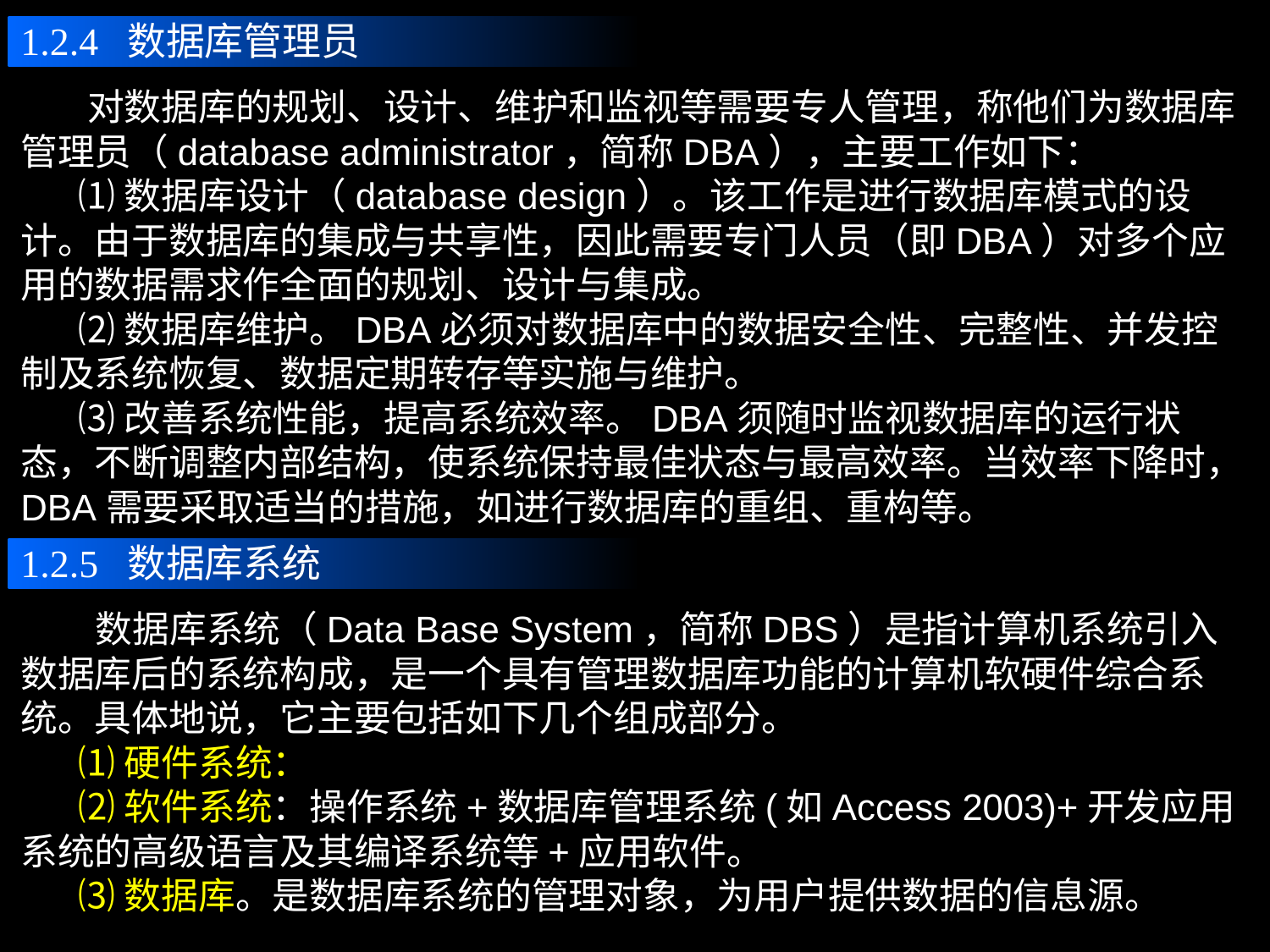

1.2.4  数据库管理员
       对数据库的规划、设计、维护和监视等需要专人管理，称他们为数据库管理员（database administrator，简称DBA），主要工作如下：
       ⑴数据库设计（database design）。该工作是进行数据库模式的设计。由于数据库的集成与共享性，因此需要专门人员（即DBA）对多个应用的数据需求作全面的规划、设计与集成。
       ⑵数据库维护。DBA必须对数据库中的数据安全性、完整性、并发控制及系统恢复、数据定期转存等实施与维护。
       ⑶改善系统性能，提高系统效率。DBA须随时监视数据库的运行状态，不断调整内部结构，使系统保持最佳状态与最高效率。当效率下降时，DBA需要采取适当的措施，如进行数据库的重组、重构等。
1.2.5  数据库系统
        数据库系统（Data Base System，简称DBS）是指计算机系统引入数据库后的系统构成，是一个具有管理数据库功能的计算机软硬件综合系统。具体地说，它主要包括如下几个组成部分。
       ⑴硬件系统：
       ⑵软件系统：操作系统+数据库管理系统(如Access 2003)+开发应用系统的高级语言及其编译系统等+应用软件。
       ⑶数据库。是数据库系统的管理对象，为用户提供数据的信息源。